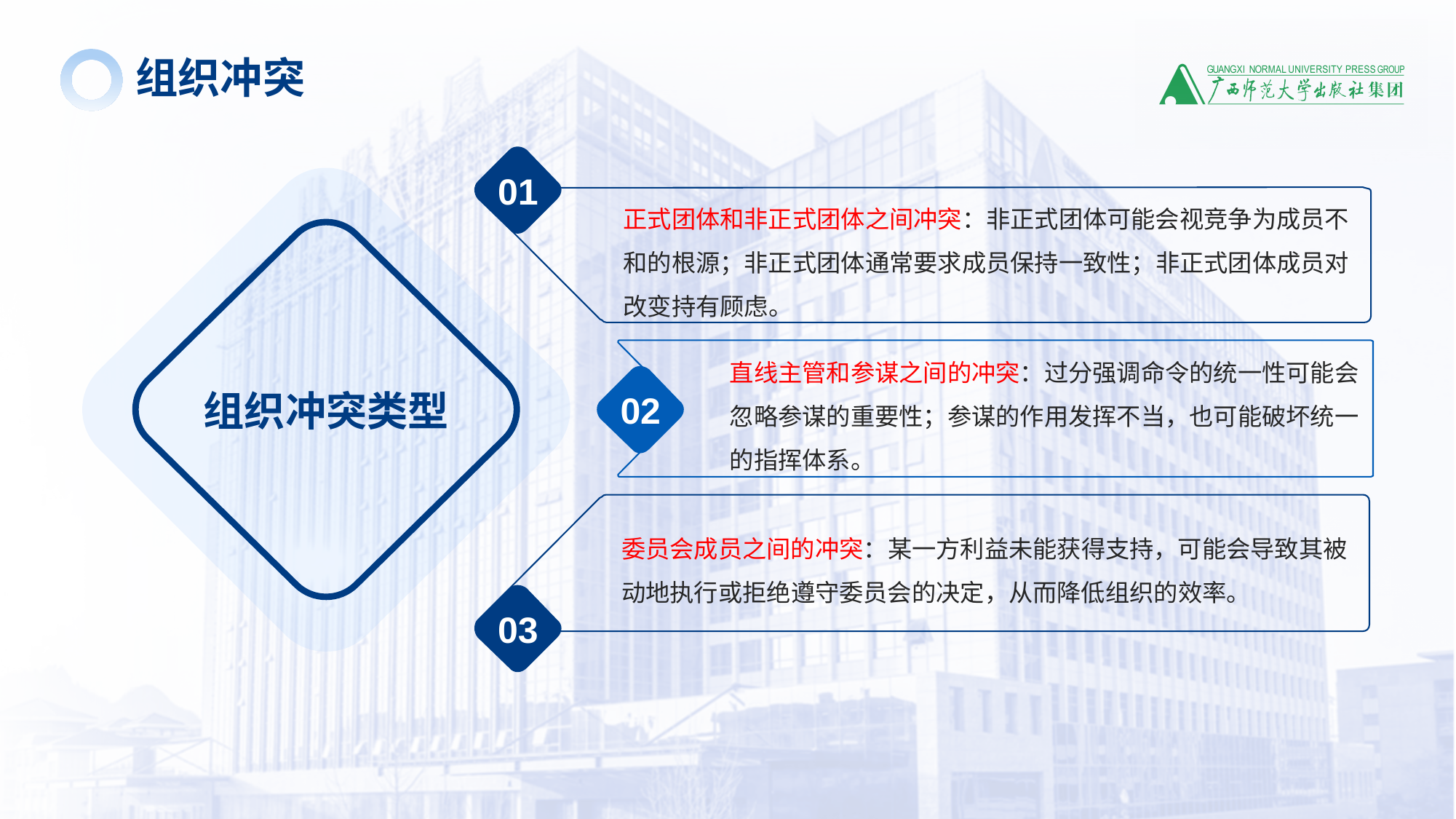

组织冲突

01

正式团体和非正式团体之间冲突：非正式团体可能会视竞争为成员不和的根源；非正式团体通常要求成员保持一致性；非正式团体成员对改变持有顾虑。
组织冲突类型
直线主管和参谋之间的冲突：过分强调命令的统一性可能会忽略参谋的重要性；参谋的作用发挥不当，也可能破坏统一的指挥体系。
02
委员会成员之间的冲突：某一方利益未能获得支持，可能会导致其被动地执行或拒绝遵守委员会的决定，从而降低组织的效率。
03